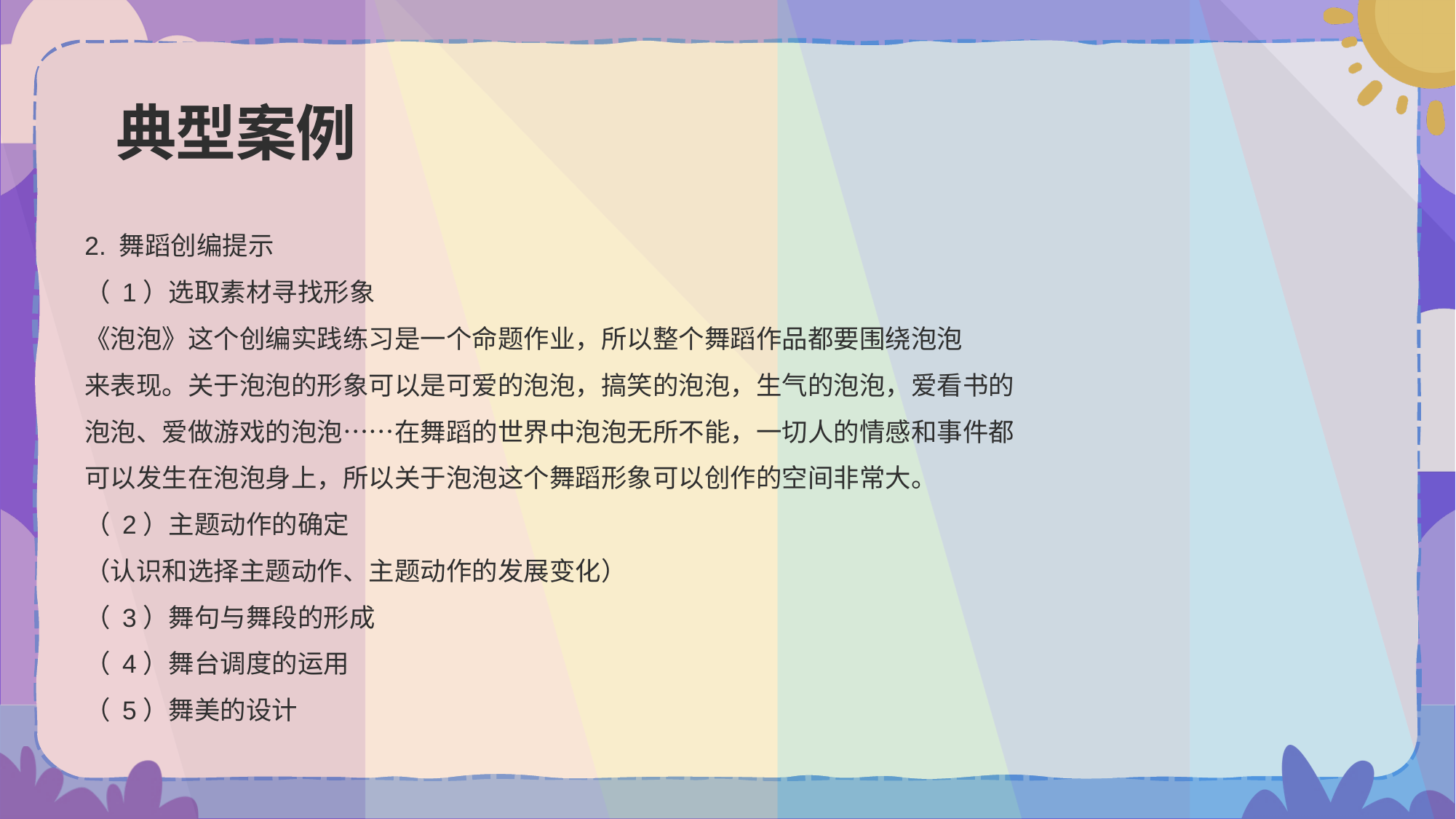

# 典型案例
2. 舞蹈创编提示
（ 1）选取素材寻找形象
《泡泡》这个创编实践练习是一个命题作业，所以整个舞蹈作品都要围绕泡泡
来表现。关于泡泡的形象可以是可爱的泡泡，搞笑的泡泡，生气的泡泡，爱看书的
泡泡、爱做游戏的泡泡……在舞蹈的世界中泡泡无所不能，一切人的情感和事件都
可以发生在泡泡身上，所以关于泡泡这个舞蹈形象可以创作的空间非常大。
（ 2）主题动作的确定
（认识和选择主题动作、主题动作的发展变化）
（ 3）舞句与舞段的形成
（ 4）舞台调度的运用
（ 5）舞美的设计